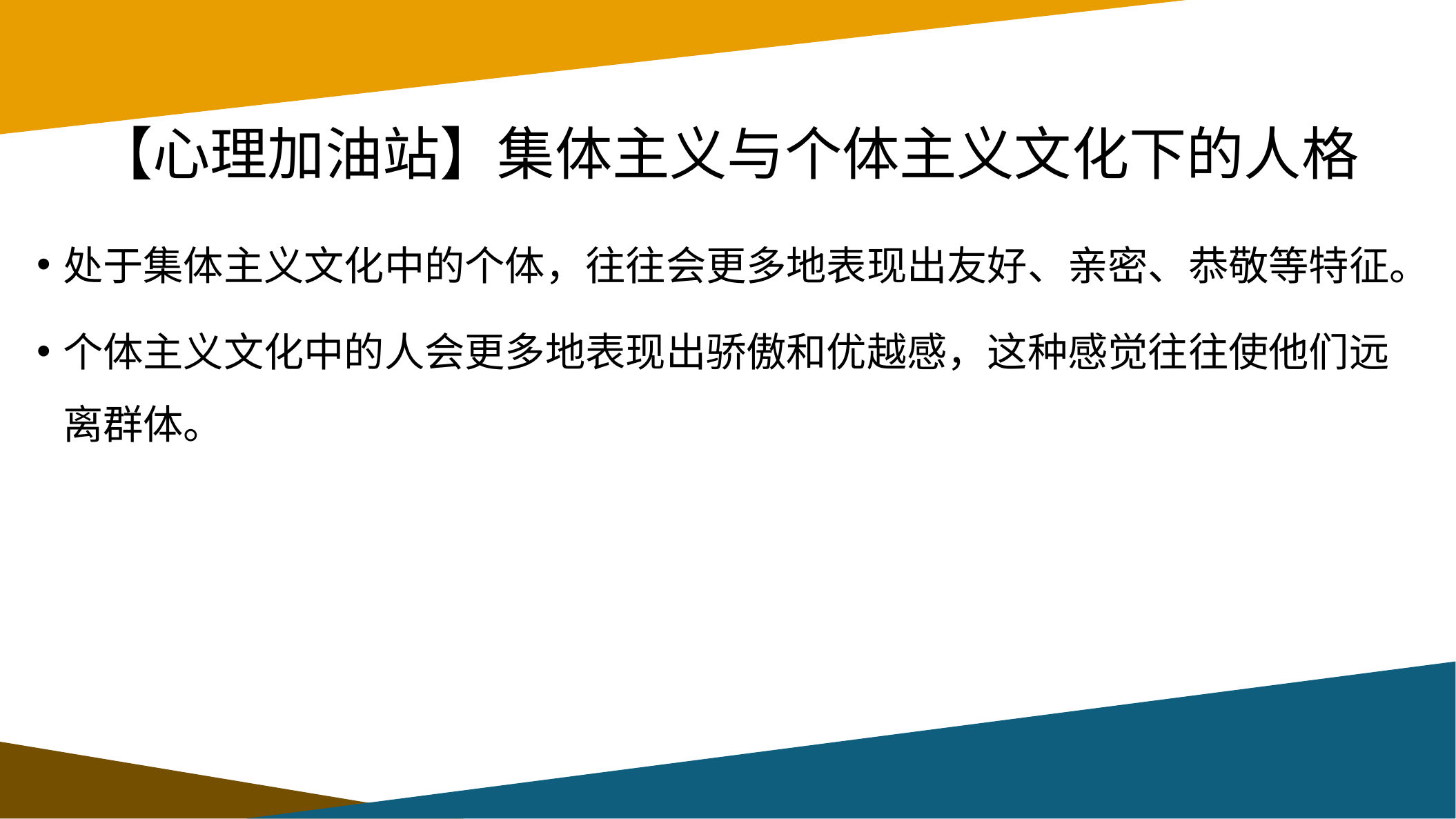

# 【心理加油站】集体主义与个体主义文化下的人格
处于集体主义文化中的个体，往往会更多地表现出友好、亲密、恭敬等特征。
个体主义文化中的人会更多地表现出骄傲和优越感，这种感觉往往使他们远离群体。